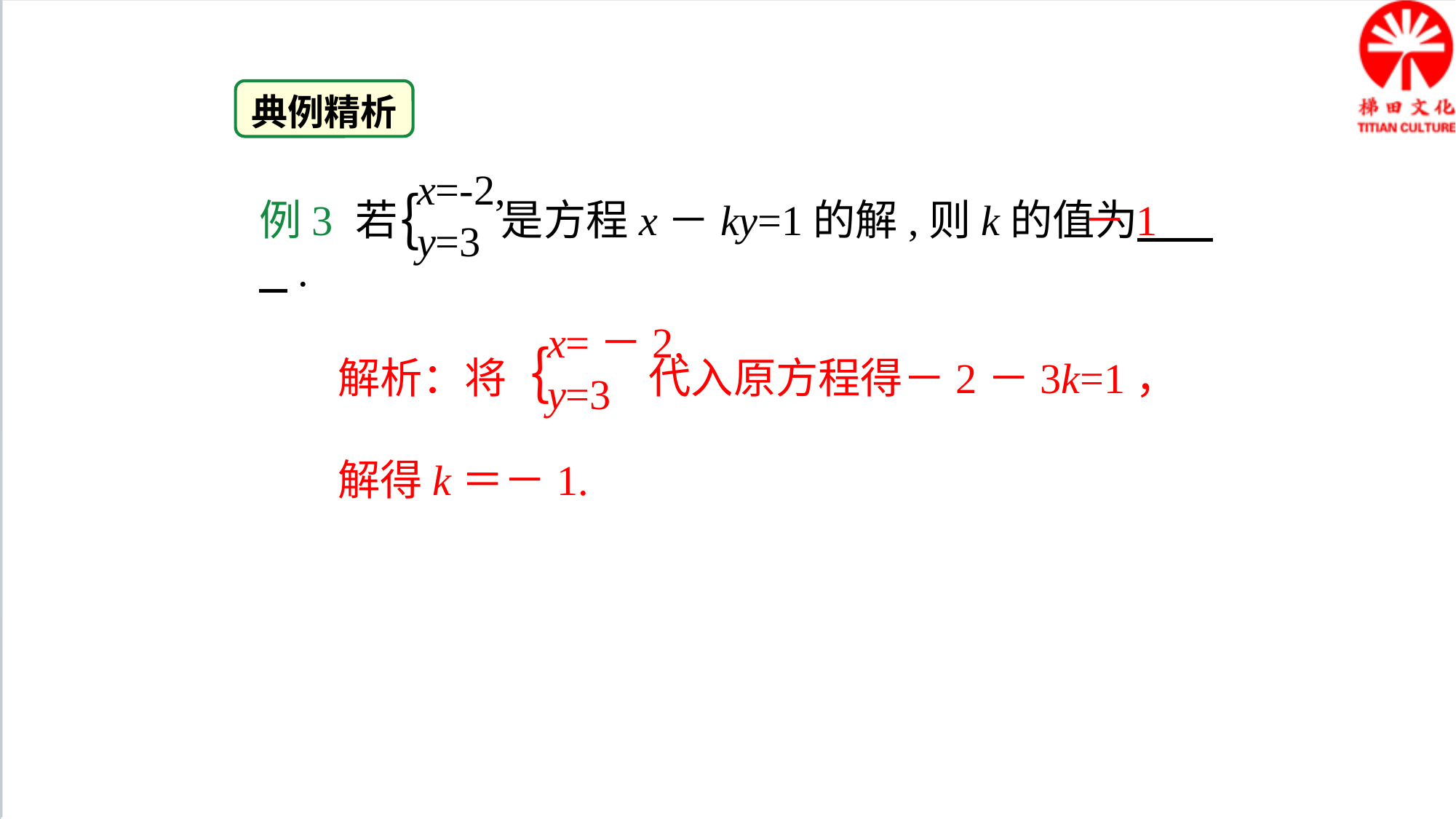

典例精析
x=-2,
y=3
｛
例3 若           是方程x－ky=1的解,则k的值为            .
－1
解析：将               代入原方程得－2－3k=1，解得k＝－1.
x=－2,
y=3
｛